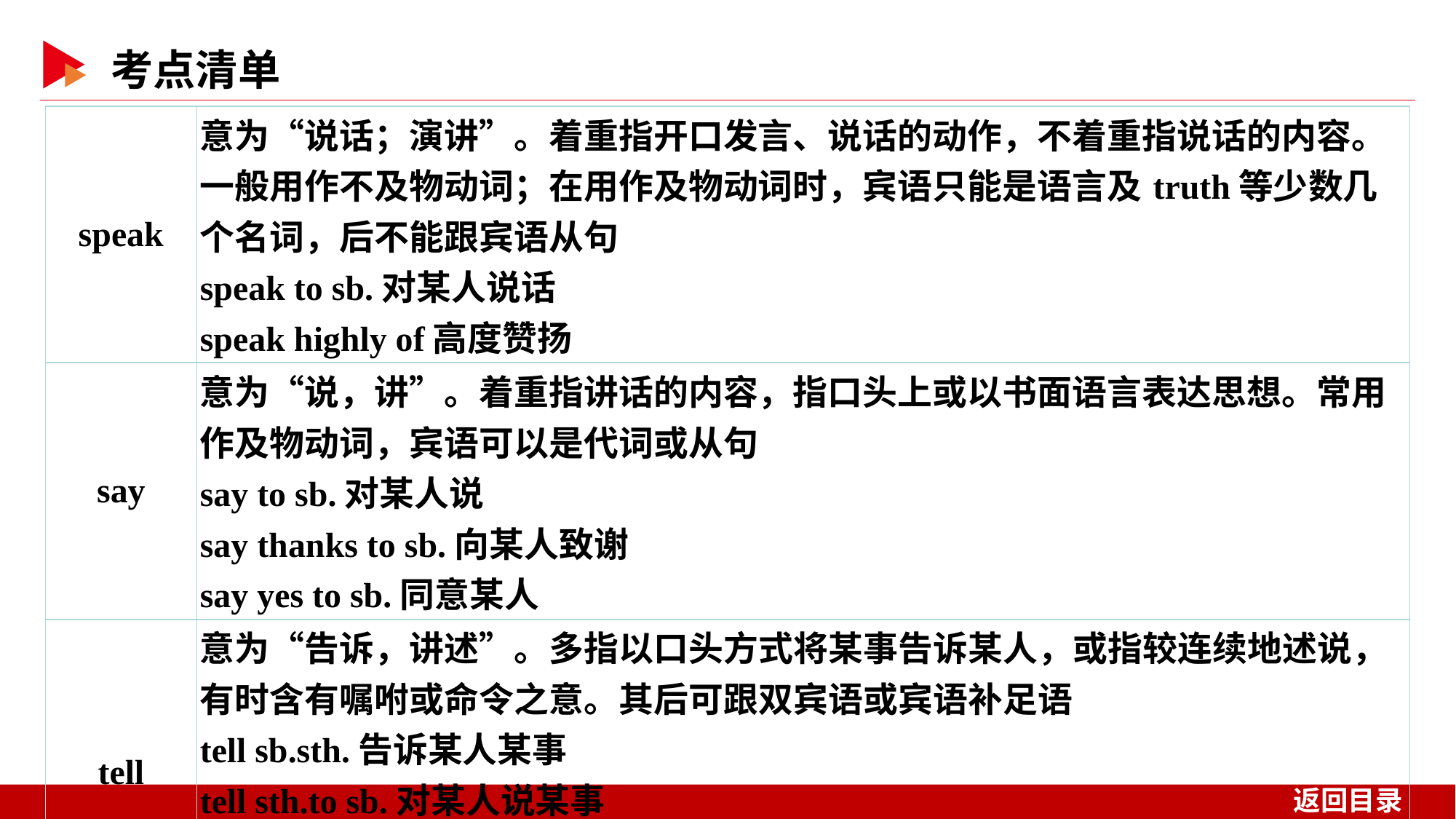

| speak | 意为“说话；演讲”。着重指开口发言、说话的动作，不着重指说话的内容。一般用作不及物动词；在用作及物动词时，宾语只能是语言及truth等少数几个名词，后不能跟宾语从句 speak to sb.对某人说话 speak highly of高度赞扬 |
| --- | --- |
| say | 意为“说，讲”。着重指讲话的内容，指口头上或以书面语言表达思想。常用作及物动词，宾语可以是代词或从句 say to sb.对某人说 say thanks to sb.向某人致谢 say yes to sb.同意某人 |
| tell | 意为“告诉，讲述”。多指以口头方式将某事告诉某人，或指较连续地述说，有时含有嘱咐或命令之意。其后可跟双宾语或宾语补足语 tell sb.sth.告诉某人某事 tell sth.to sb.对某人说某事 tell a story讲故事 tell ... from ...辨别；区分 |